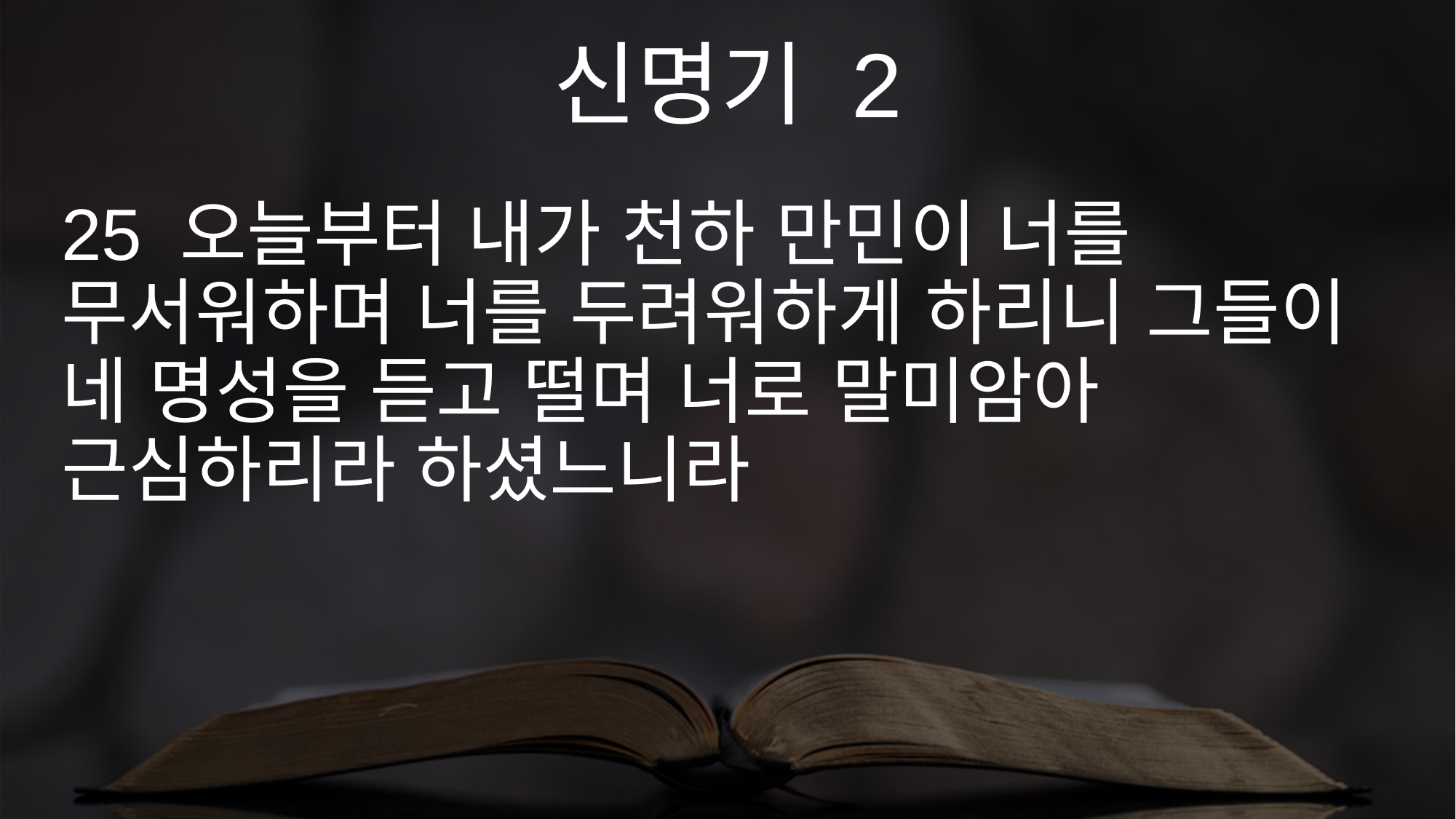

신명기 2
25 오늘부터 내가 천하 만민이 너를 무서워하며 너를 두려워하게 하리니 그들이 네 명성을 듣고 떨며 너로 말미암아 근심하리라 하셨느니라